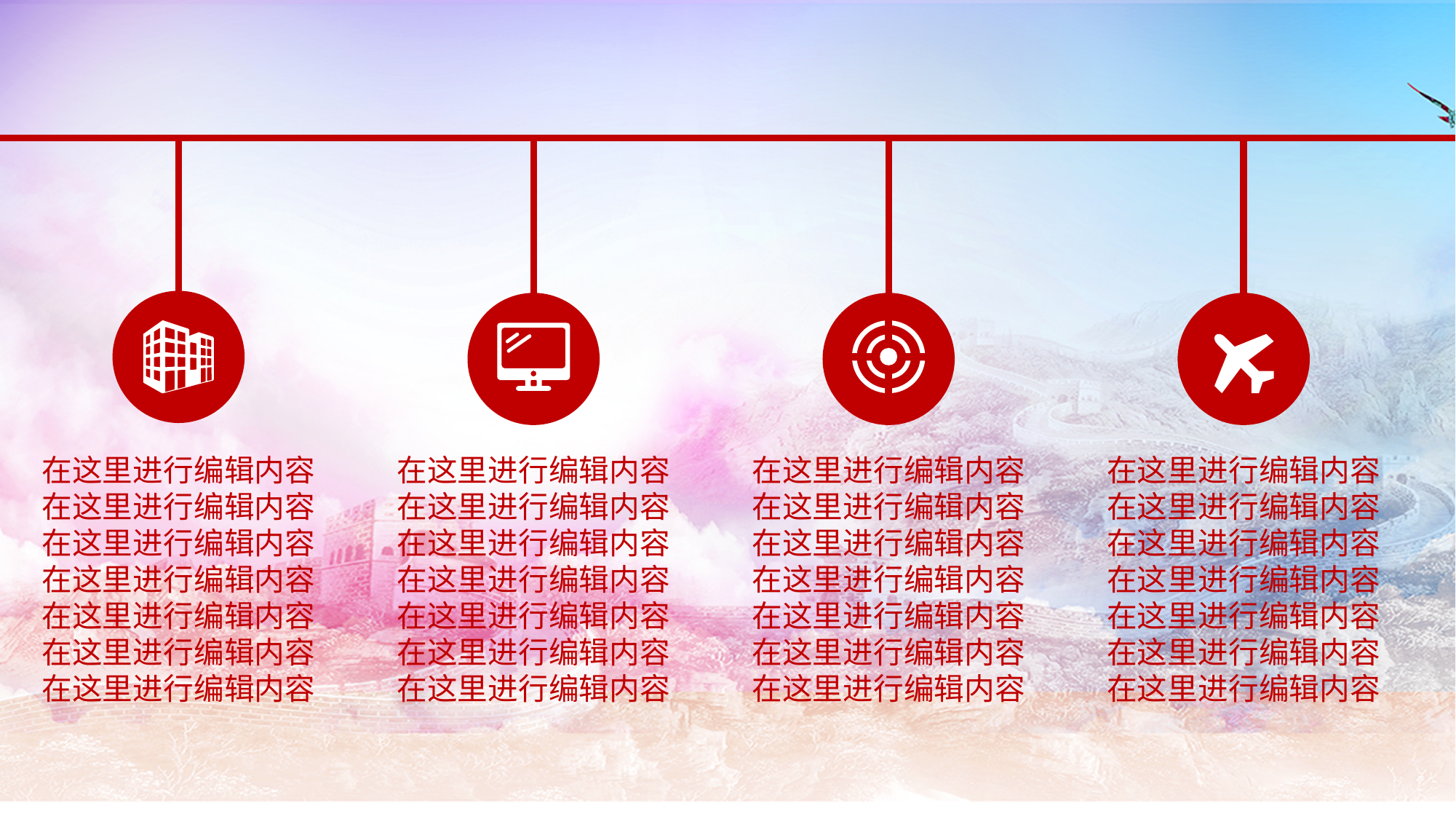

在这里进行编辑内容在这里进行编辑内容
在这里进行编辑内容
在这里进行编辑内容
在这里进行编辑内容
在这里进行编辑内容
在这里进行编辑内容
在这里进行编辑内容在这里进行编辑内容
在这里进行编辑内容
在这里进行编辑内容
在这里进行编辑内容
在这里进行编辑内容
在这里进行编辑内容
在这里进行编辑内容在这里进行编辑内容
在这里进行编辑内容
在这里进行编辑内容
在这里进行编辑内容
在这里进行编辑内容
在这里进行编辑内容
在这里进行编辑内容在这里进行编辑内容
在这里进行编辑内容
在这里进行编辑内容
在这里进行编辑内容
在这里进行编辑内容
在这里进行编辑内容